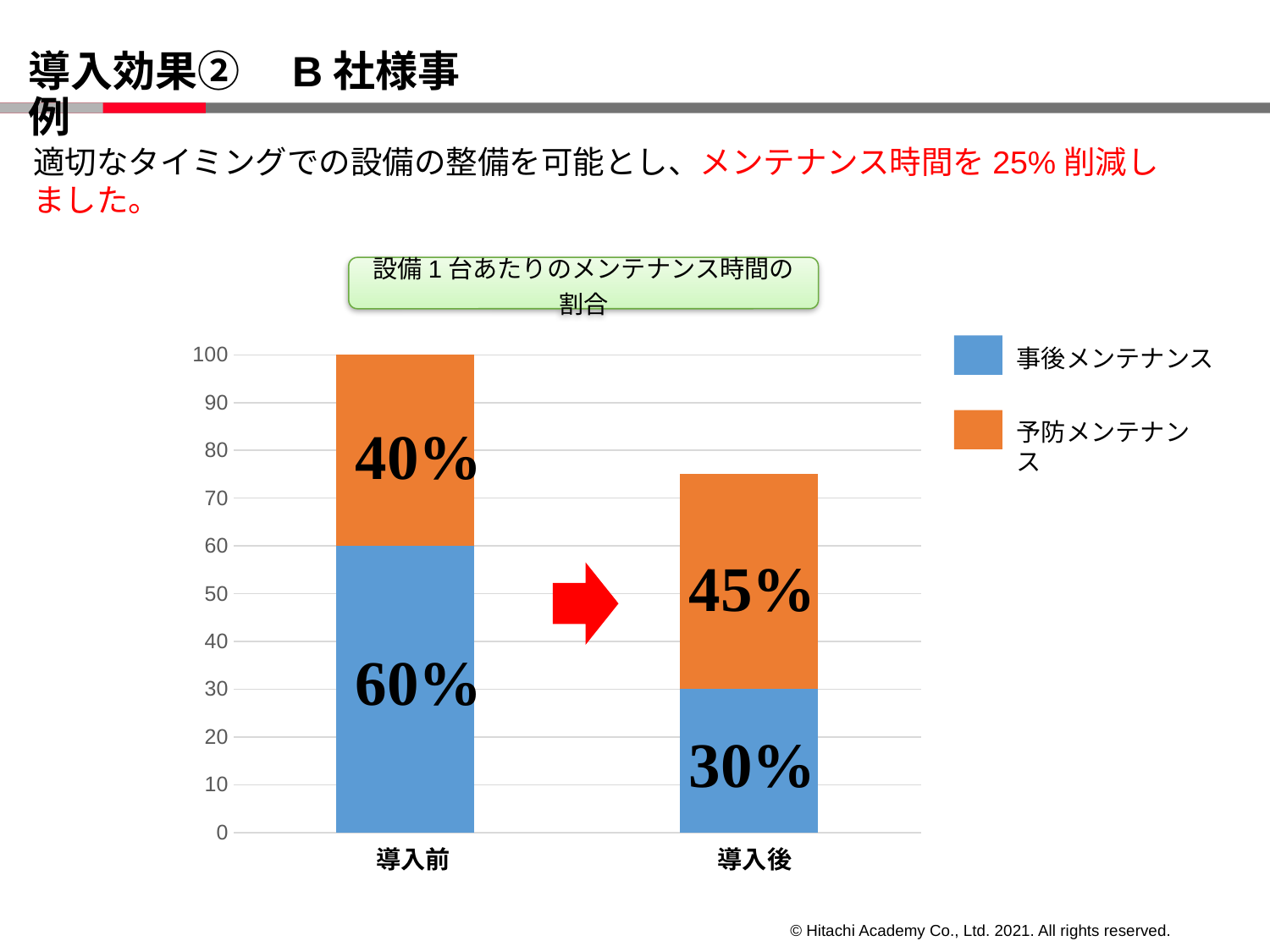

# 導入効果②　B社様事例
適切なタイミングでの設備の整備を可能とし、メンテナンス時間を25%削減しました。
設備1台あたりのメンテナンス時間の割合

### Chart

| Category |  |  |  |
|---|---|---|---|
事後メンテナンス

予防メンテナンス
40%
45%

60%
30%
導入前
導入後